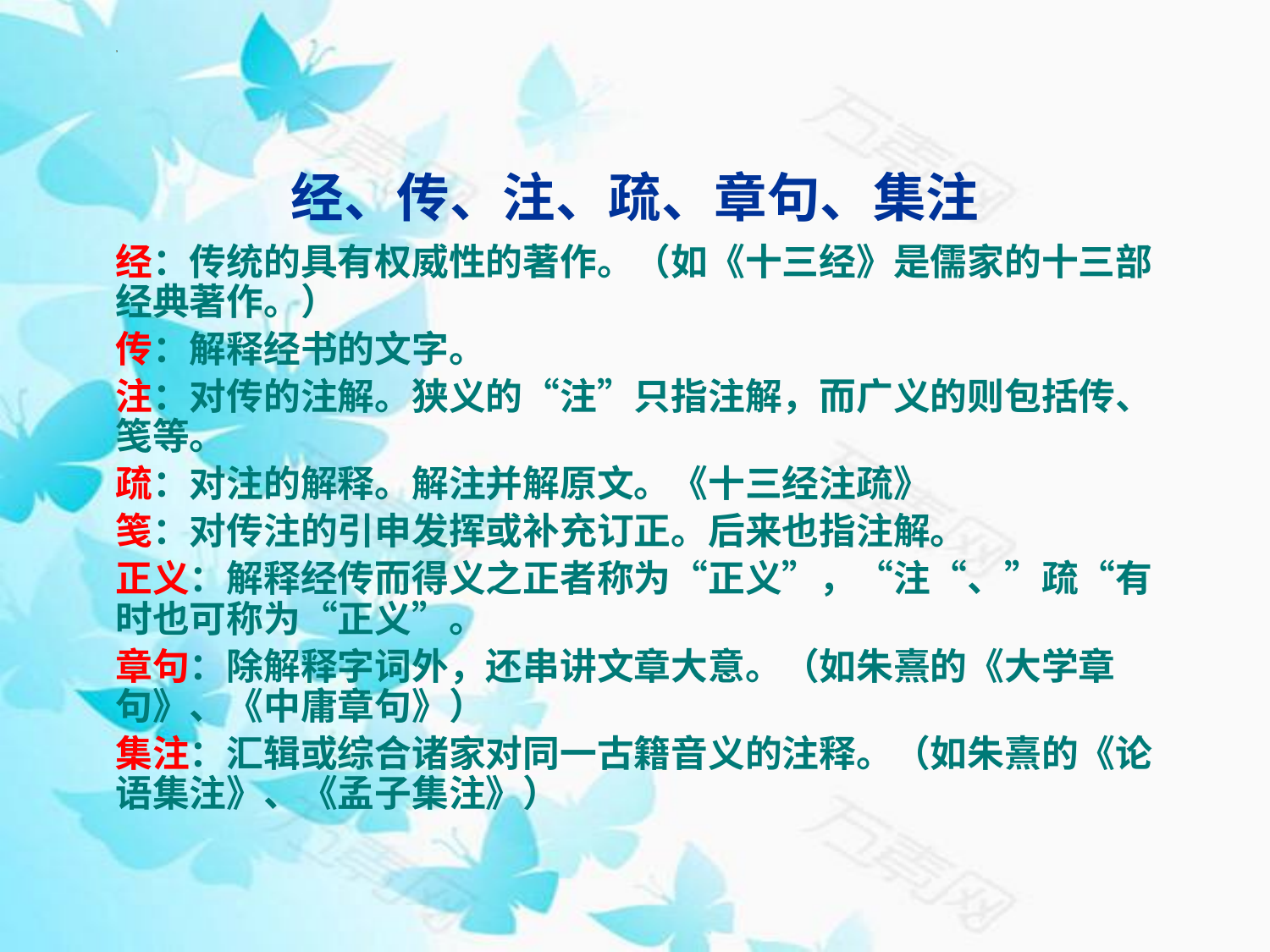

# 经、传、注、疏、章句、集注
经：传统的具有权威性的著作。（如《十三经》是儒家的十三部经典著作。）
传：解释经书的文字。
注：对传的注解。狭义的“注”只指注解，而广义的则包括传、笺等。
疏：对注的解释。解注并解原文。《十三经注疏》
笺：对传注的引申发挥或补充订正。后来也指注解。
正义：解释经传而得义之正者称为“正义”，“注“、”疏“有时也可称为“正义”。
章句：除解释字词外，还串讲文章大意。（如朱熹的《大学章句》、《中庸章句》）
集注：汇辑或综合诸家对同一古籍音义的注释。（如朱熹的《论语集注》、《孟子集注》）